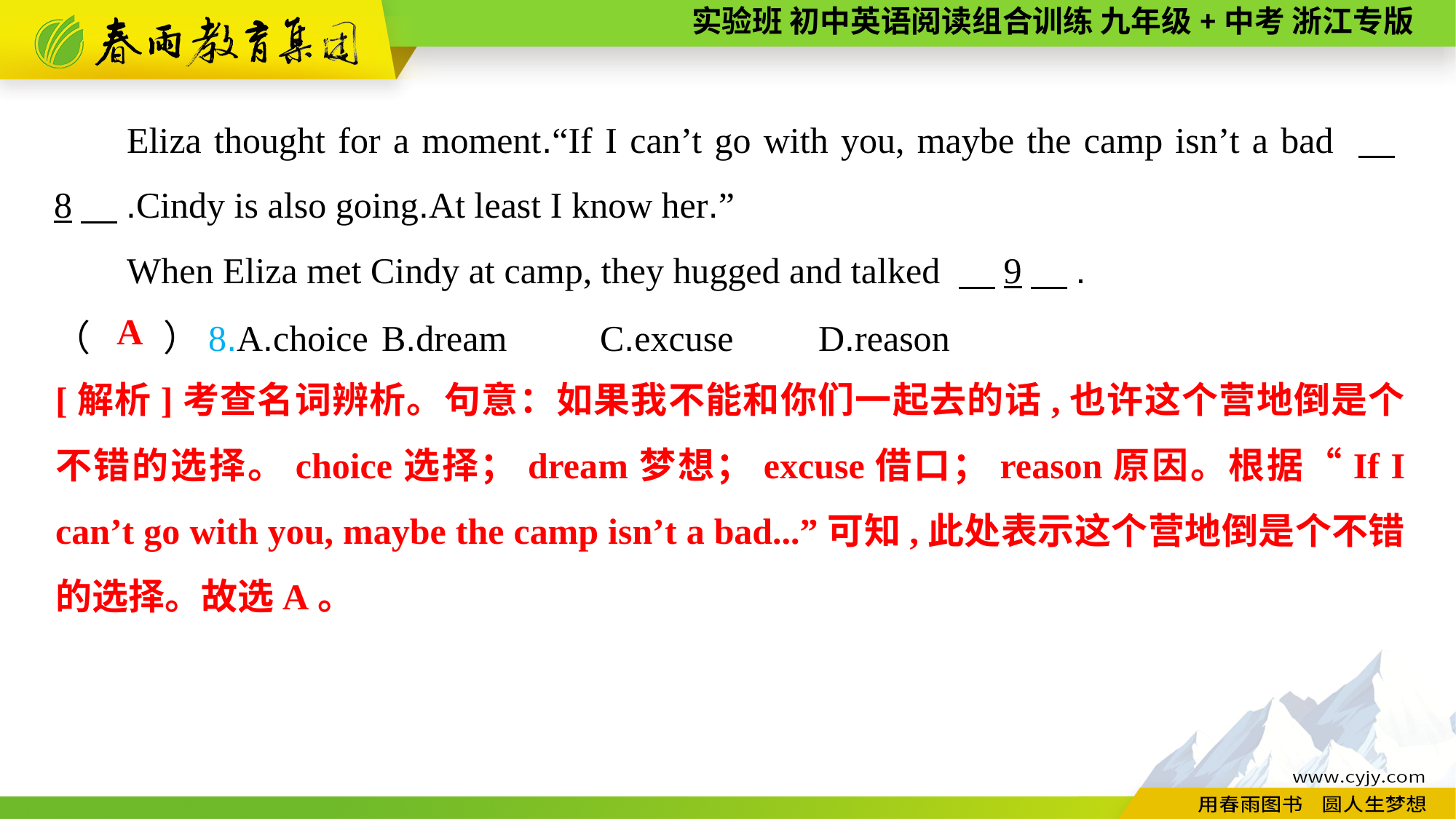

Eliza thought for a moment.“If I can’t go with you, maybe the camp isn’t a bad 　8　.Cindy is also going.At least I know her.”
When Eliza met Cindy at camp, they hugged and talked 　9　.
（　　）8.A.choice	B.dream	C.excuse	D.reason
A
[解析]考查名词辨析。句意：如果我不能和你们一起去的话,也许这个营地倒是个不错的选择。choice选择；dream梦想；excuse借口；reason原因。根据“If I can’t go with you, maybe the camp isn’t a bad...”可知,此处表示这个营地倒是个不错的选择。故选A。